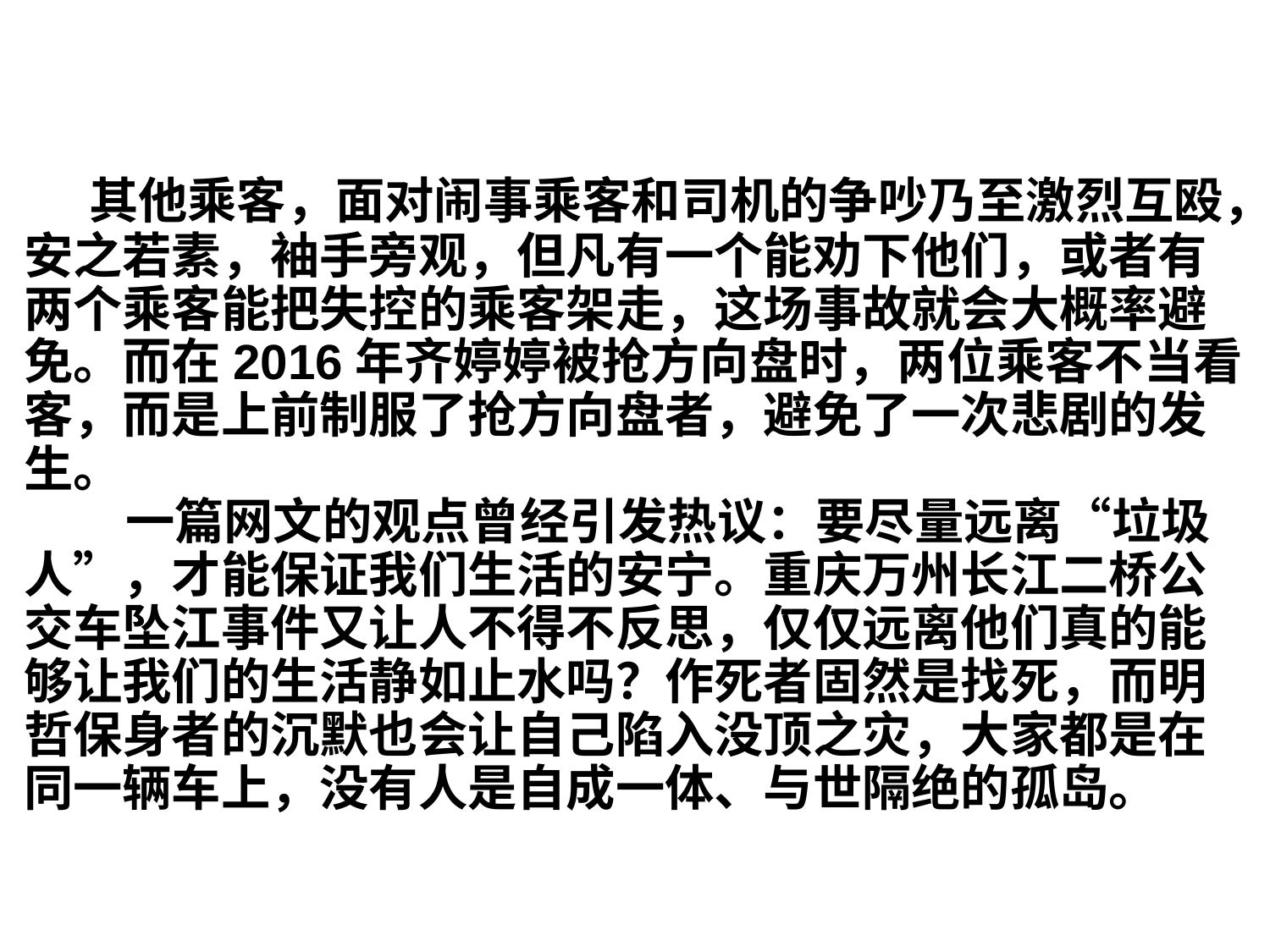

其他乘客，面对闹事乘客和司机的争吵乃至激烈互殴，安之若素，袖手旁观，但凡有一个能劝下他们，或者有两个乘客能把失控的乘客架走，这场事故就会大概率避免。而在2016年齐婷婷被抢方向盘时，两位乘客不当看客，而是上前制服了抢方向盘者，避免了一次悲剧的发生。
        一篇网文的观点曾经引发热议：要尽量远离“垃圾人”，才能保证我们生活的安宁。重庆万州长江二桥公交车坠江事件又让人不得不反思，仅仅远离他们真的能够让我们的生活静如止水吗？作死者固然是找死，而明哲保身者的沉默也会让自己陷入没顶之灾，大家都是在同一辆车上，没有人是自成一体、与世隔绝的孤岛。